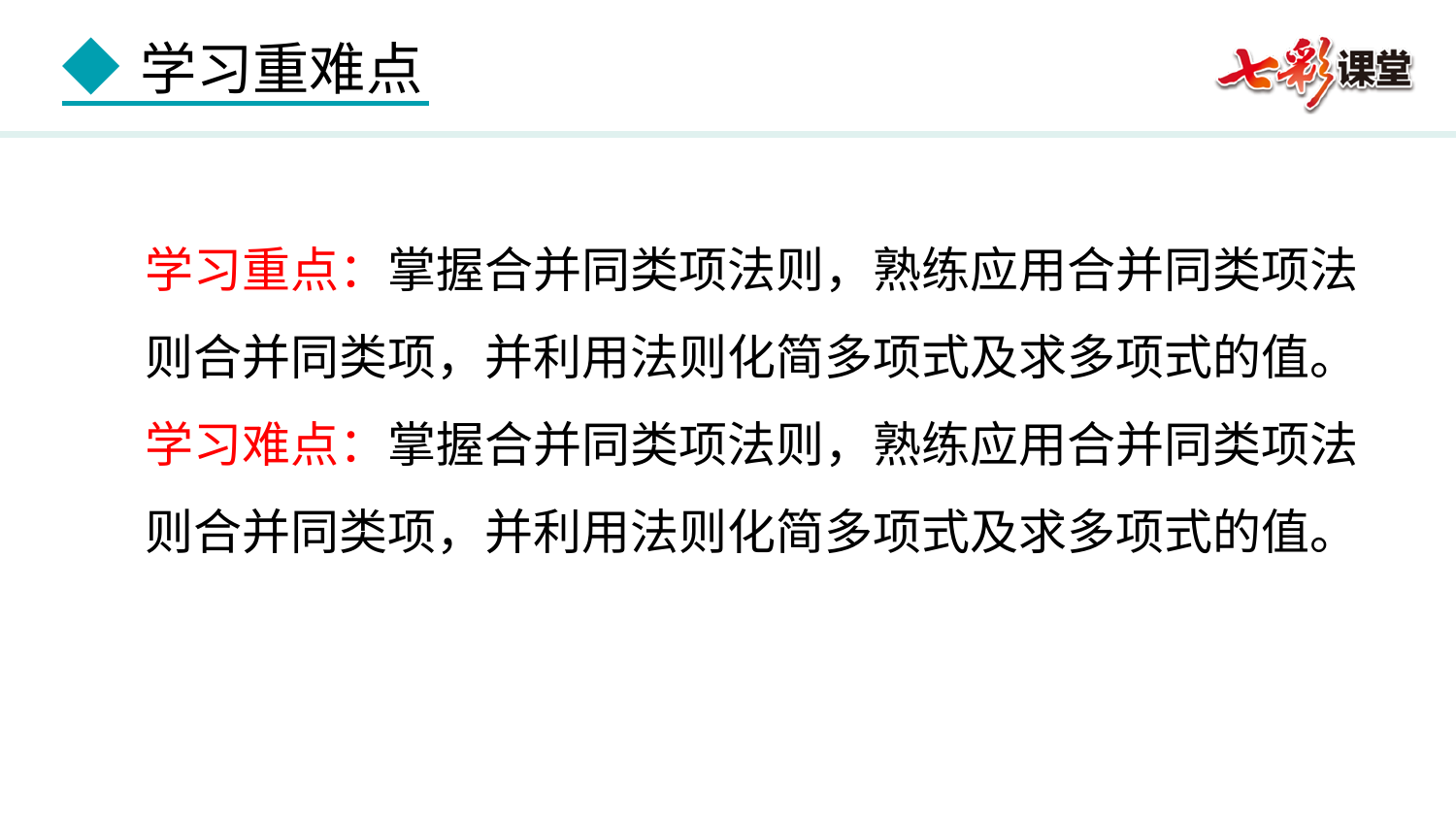

学习重点：掌握合并同类项法则，熟练应用合并同类项法则合并同类项，并利用法则化简多项式及求多项式的值。
学习难点：掌握合并同类项法则，熟练应用合并同类项法则合并同类项，并利用法则化简多项式及求多项式的值。